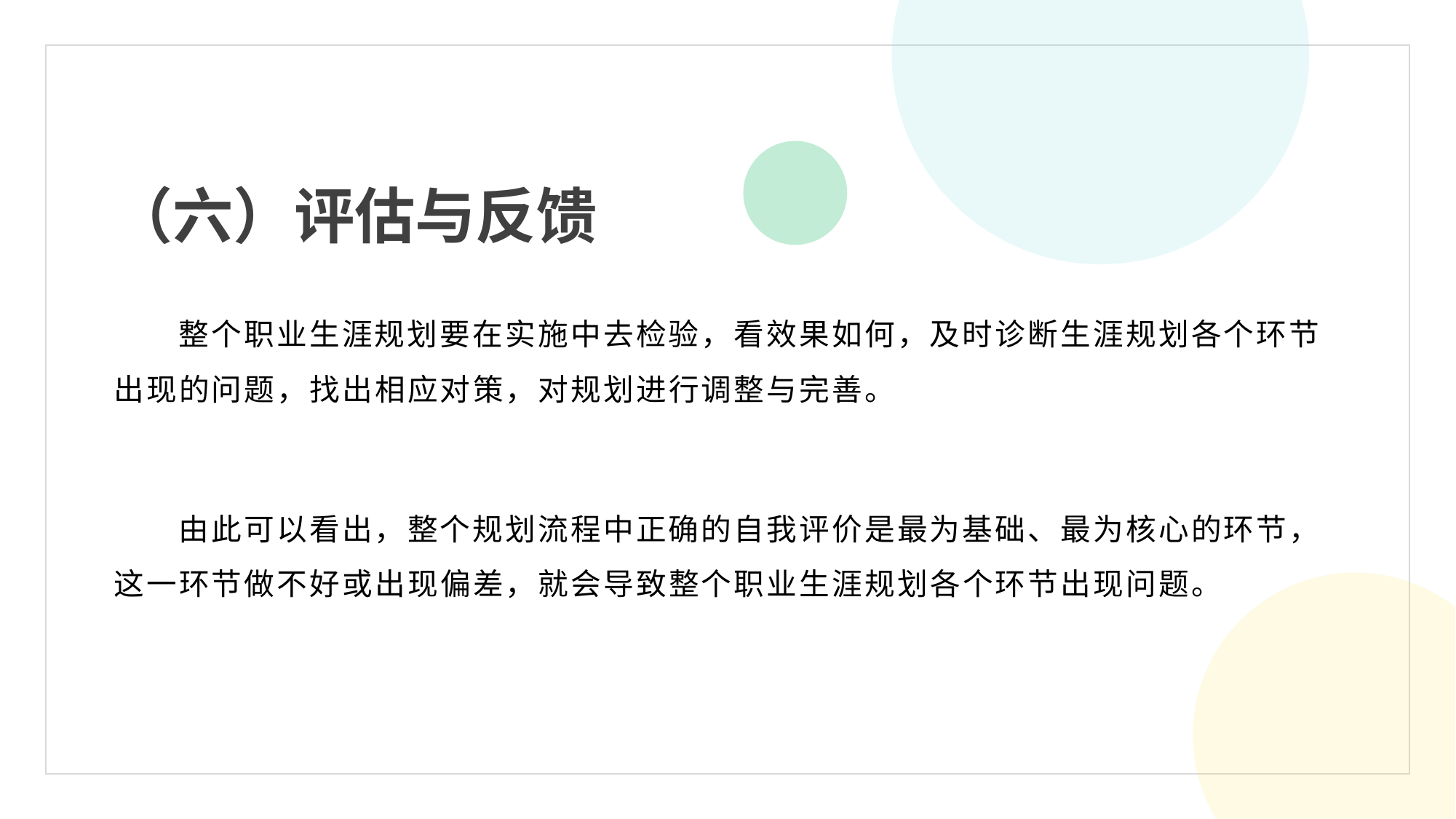

（六）评估与反馈
整个职业生涯规划要在实施中去检验，看效果如何，及时诊断生涯规划各个环节出现的问题，找出相应对策，对规划进行调整与完善。

由此可以看出，整个规划流程中正确的自我评价是最为基础、最为核心的环节，这一环节做不好或出现偏差，就会导致整个职业生涯规划各个环节出现问题。